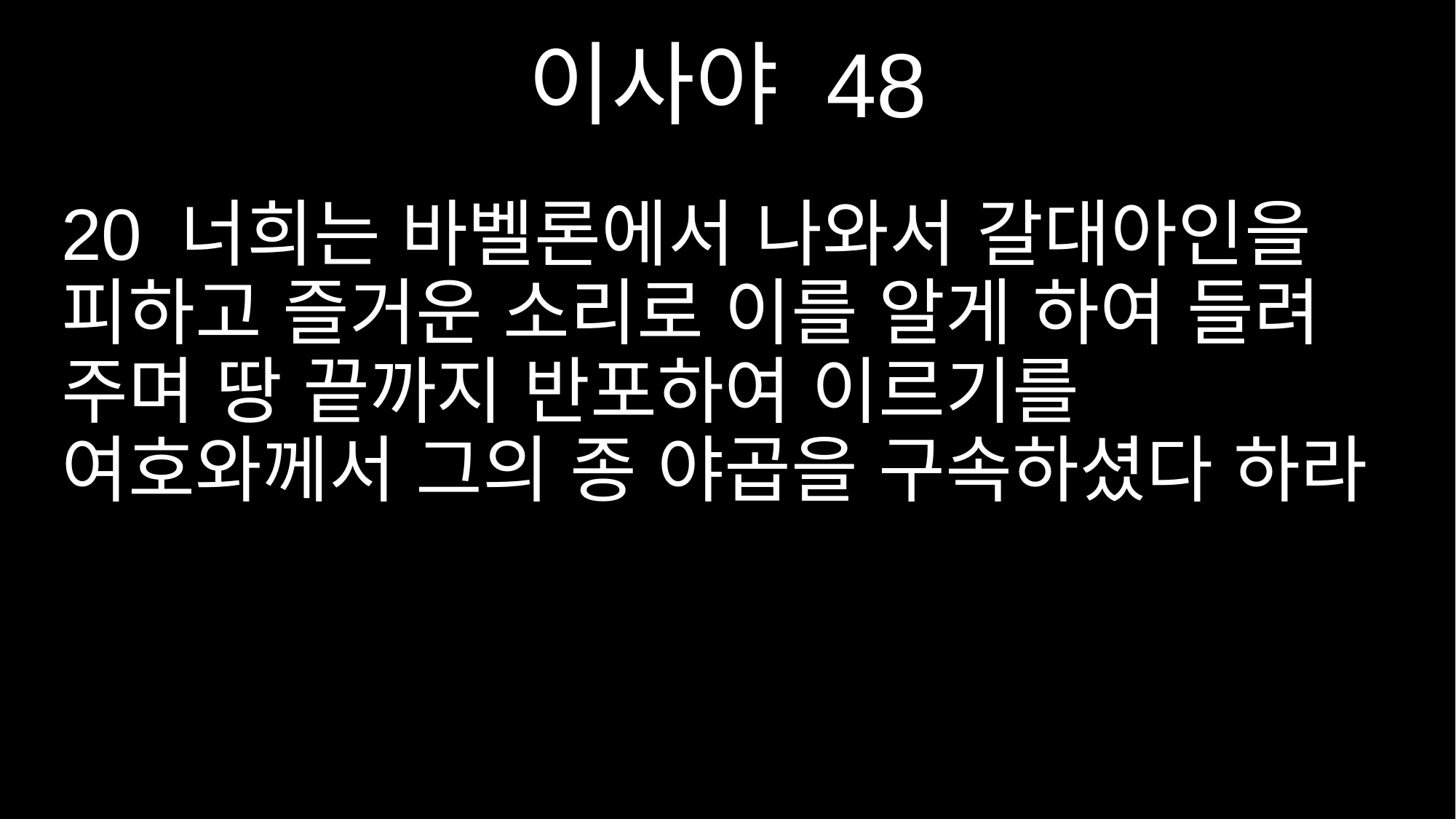

이사야 48
20 너희는 바벨론에서 나와서 갈대아인을 피하고 즐거운 소리로 이를 알게 하여 들려 주며 땅 끝까지 반포하여 이르기를 여호와께서 그의 종 야곱을 구속하셨다 하라